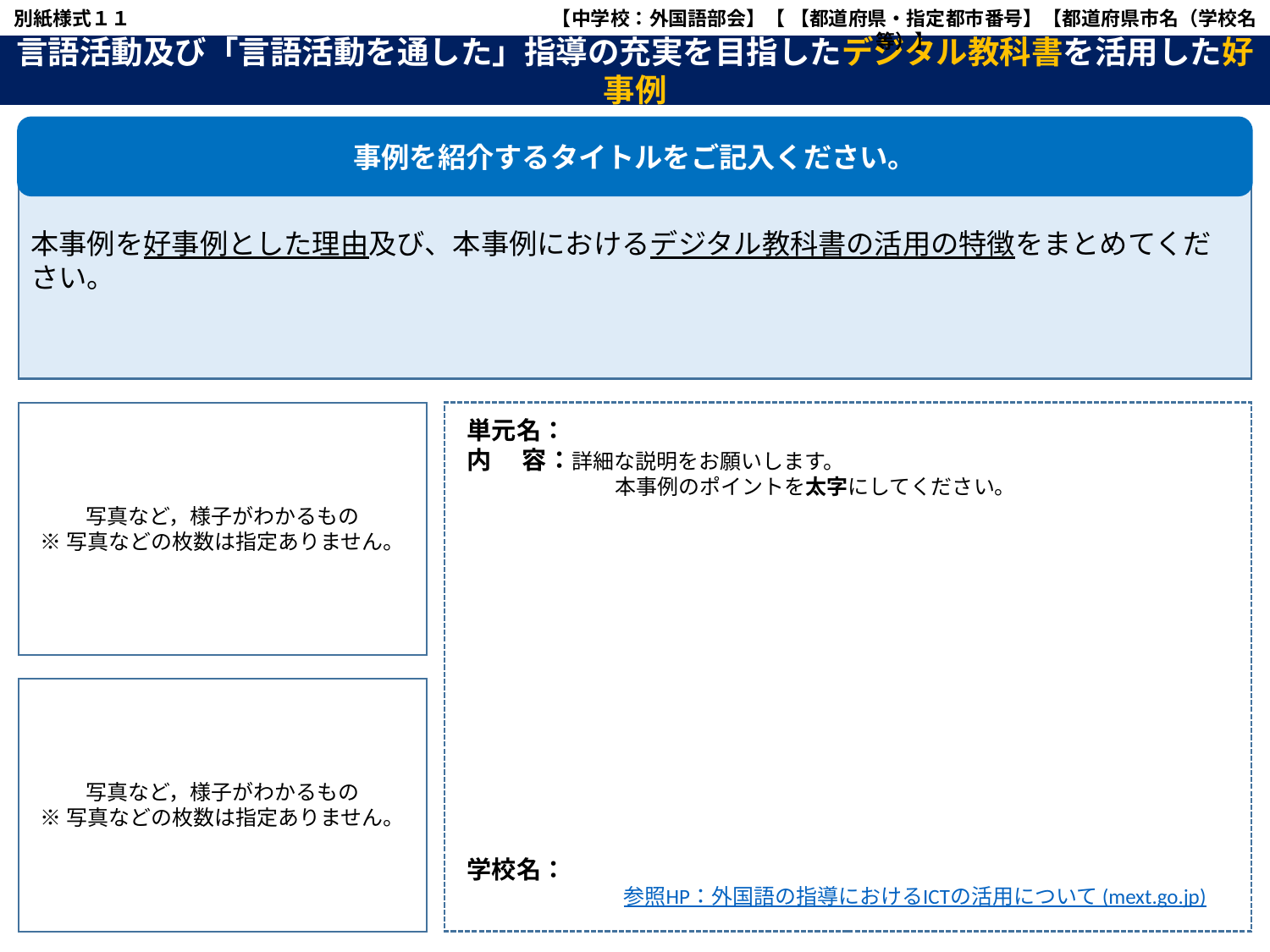

別紙様式１１
【中学校：外国語部会】【 【都道府県・指定都市番号】【都道府県市名（学校名等）】
【】については、関係する都道府県市（学校）に応じ修正すること。
言語活動及び「言語活動を通した」指導の充実を目指したデジタル教科書を活用した好事例
事例を紹介するタイトルをご記入ください。
本事例を好事例とした理由及び、本事例におけるデジタル教科書の活用の特徴をまとめてください。

写真など，様子がわかるもの
※写真などの枚数は指定ありません。

単元名：
内　 容：詳細な説明をお願いします。
　　　　　　　本事例のポイントを太字にしてください。

学校名：

写真など，様子がわかるもの
※写真などの枚数は指定ありません。
参照HP：外国語の指導におけるICTの活用について (mext.go.jp)